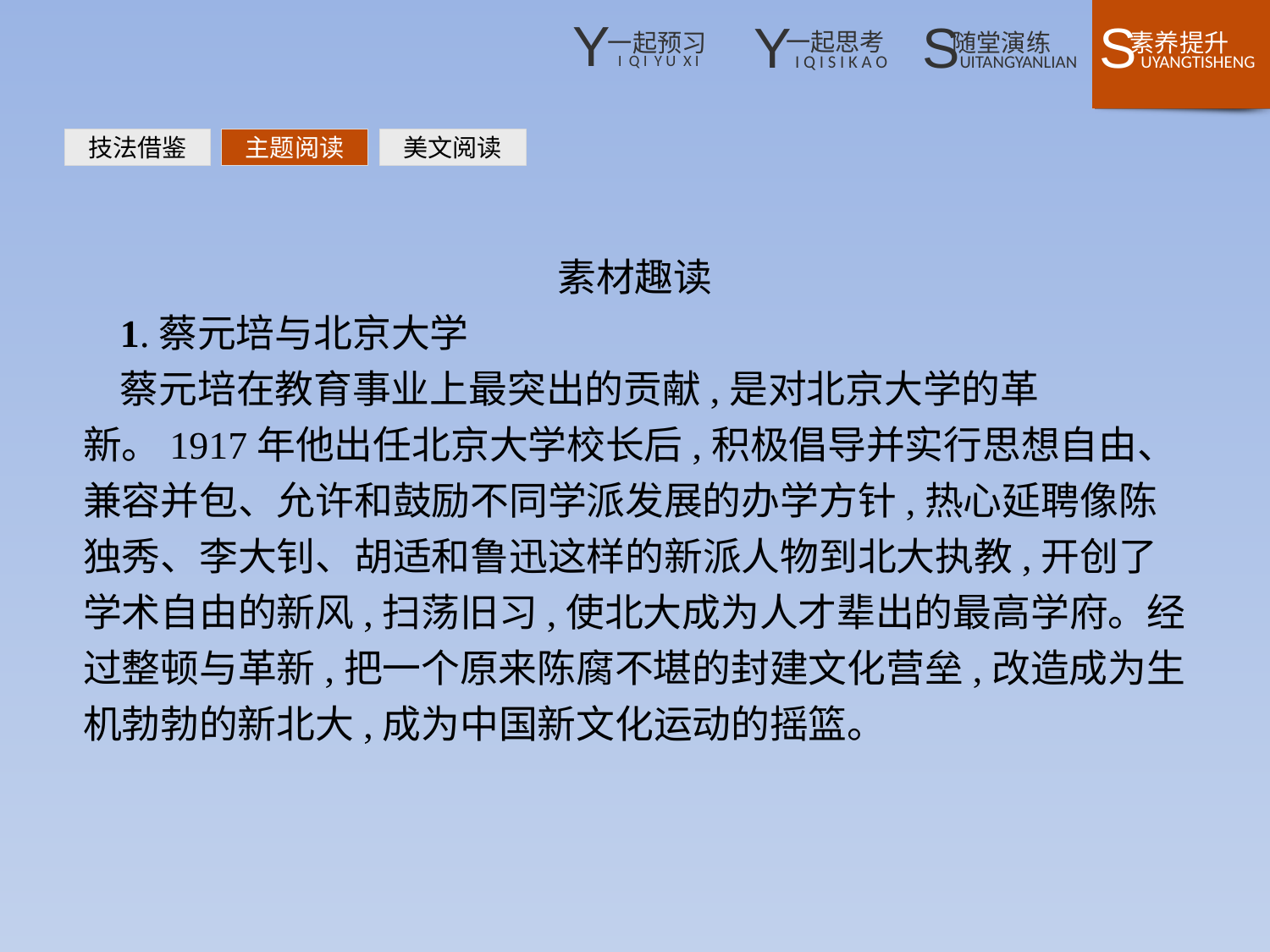

技法借鉴
主题阅读
美文阅读
素材趣读
1.蔡元培与北京大学
蔡元培在教育事业上最突出的贡献,是对北京大学的革新。1917年他出任北京大学校长后,积极倡导并实行思想自由、兼容并包、允许和鼓励不同学派发展的办学方针,热心延聘像陈独秀、李大钊、胡适和鲁迅这样的新派人物到北大执教,开创了学术自由的新风,扫荡旧习,使北大成为人才辈出的最高学府。经过整顿与革新,把一个原来陈腐不堪的封建文化营垒,改造成为生机勃勃的新北大,成为中国新文化运动的摇篮。